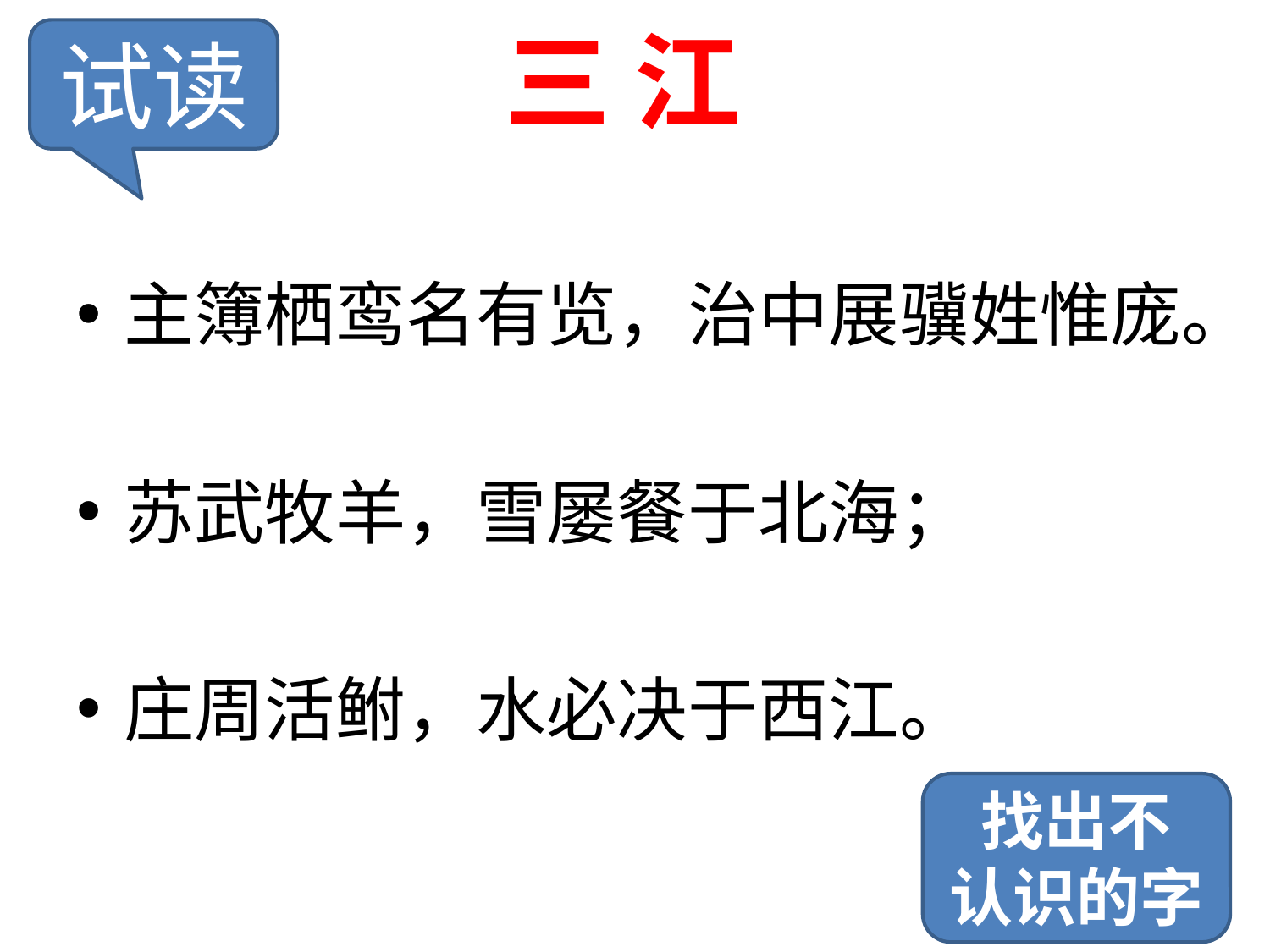

# 三 江
试读
主簿栖鸾名有览，治中展骥姓惟庞。

苏武牧羊，雪屡餐于北海；

庄周活鲋，水必决于西江。
找出不
认识的字